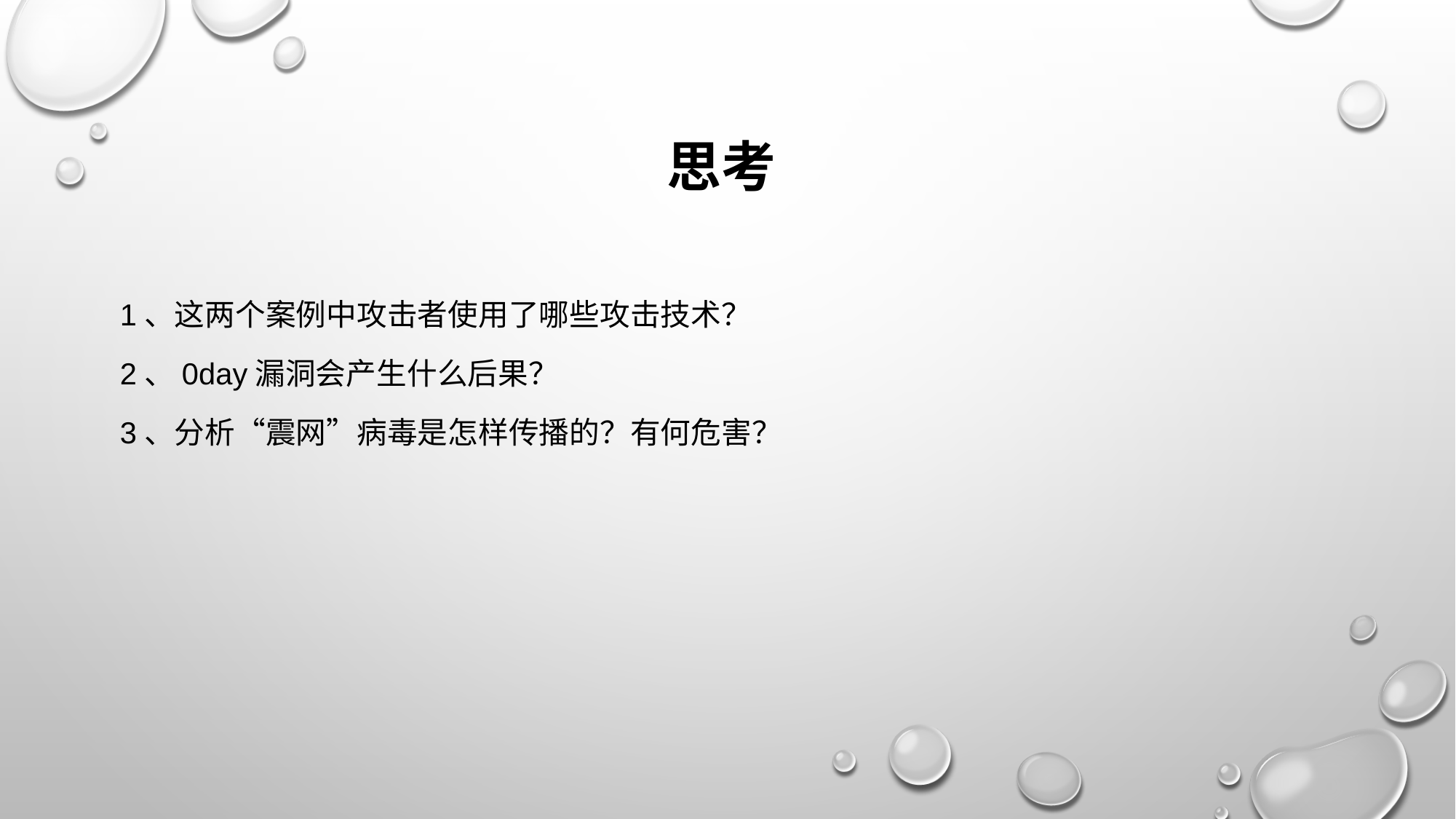

# 思考
1、这两个案例中攻击者使用了哪些攻击技术？
2、0day漏洞会产生什么后果？
3、分析“震网”病毒是怎样传播的？有何危害？